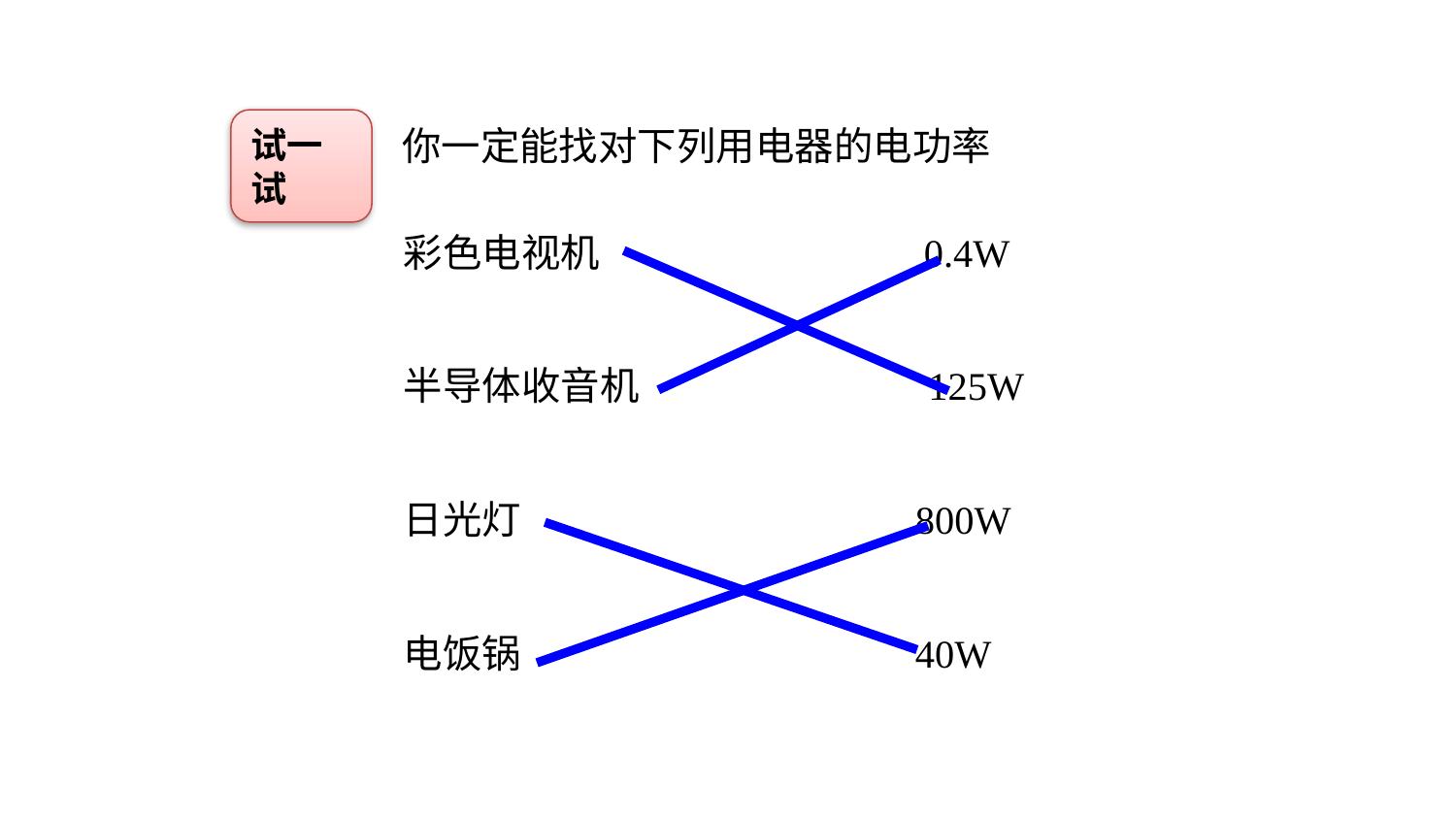

# 你一定能找对下列用电器的电功率
试一试
彩色电视机                                    0.4W

半导体收音机                                125W

日光灯                                            800W

电饭锅                                            40W